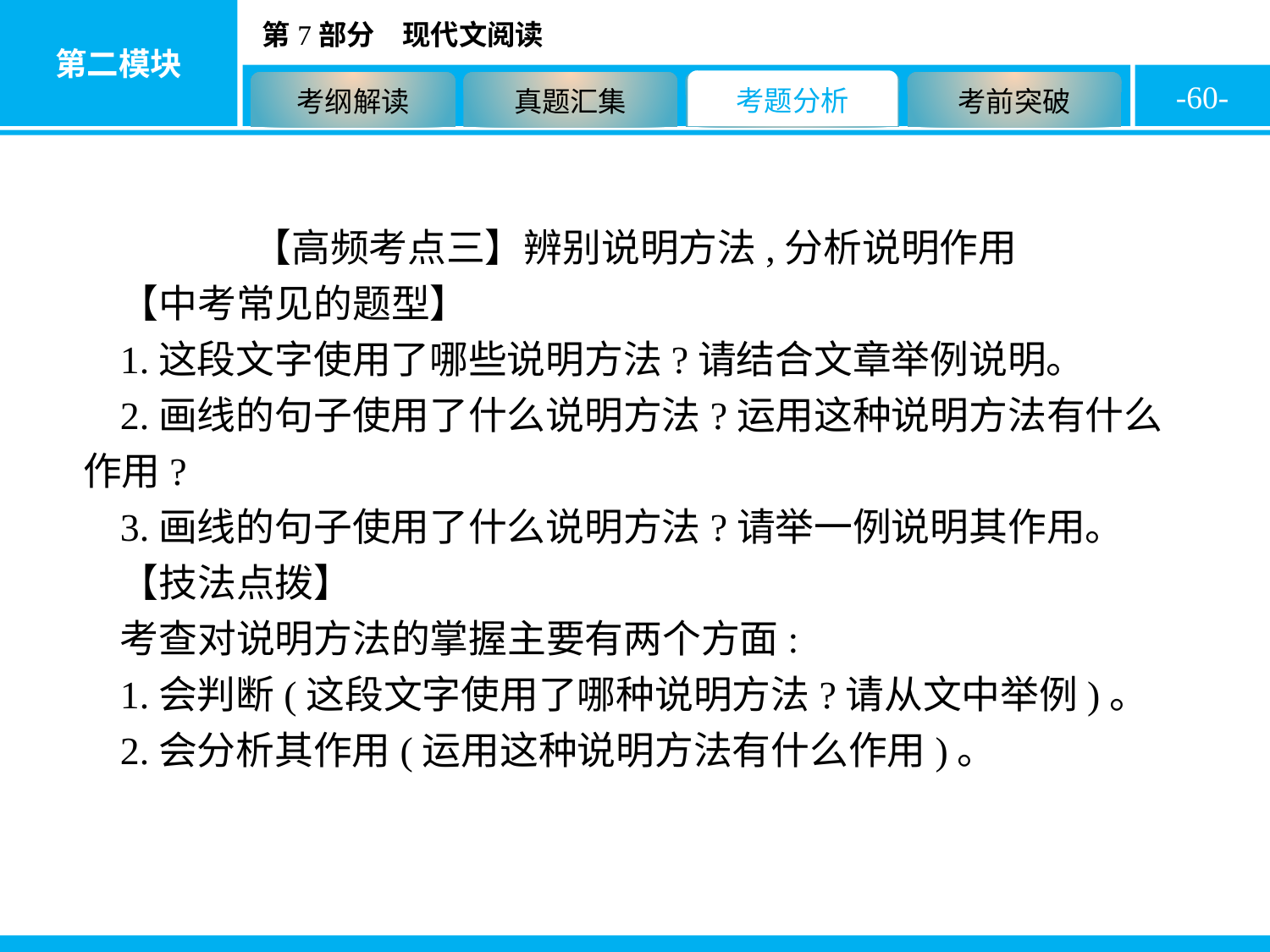

-60-
【高频考点三】辨别说明方法,分析说明作用
【中考常见的题型】
1.这段文字使用了哪些说明方法?请结合文章举例说明。
2.画线的句子使用了什么说明方法?运用这种说明方法有什么作用?
3.画线的句子使用了什么说明方法?请举一例说明其作用。
【技法点拨】
考查对说明方法的掌握主要有两个方面:
1.会判断(这段文字使用了哪种说明方法?请从文中举例)。
2.会分析其作用(运用这种说明方法有什么作用)。